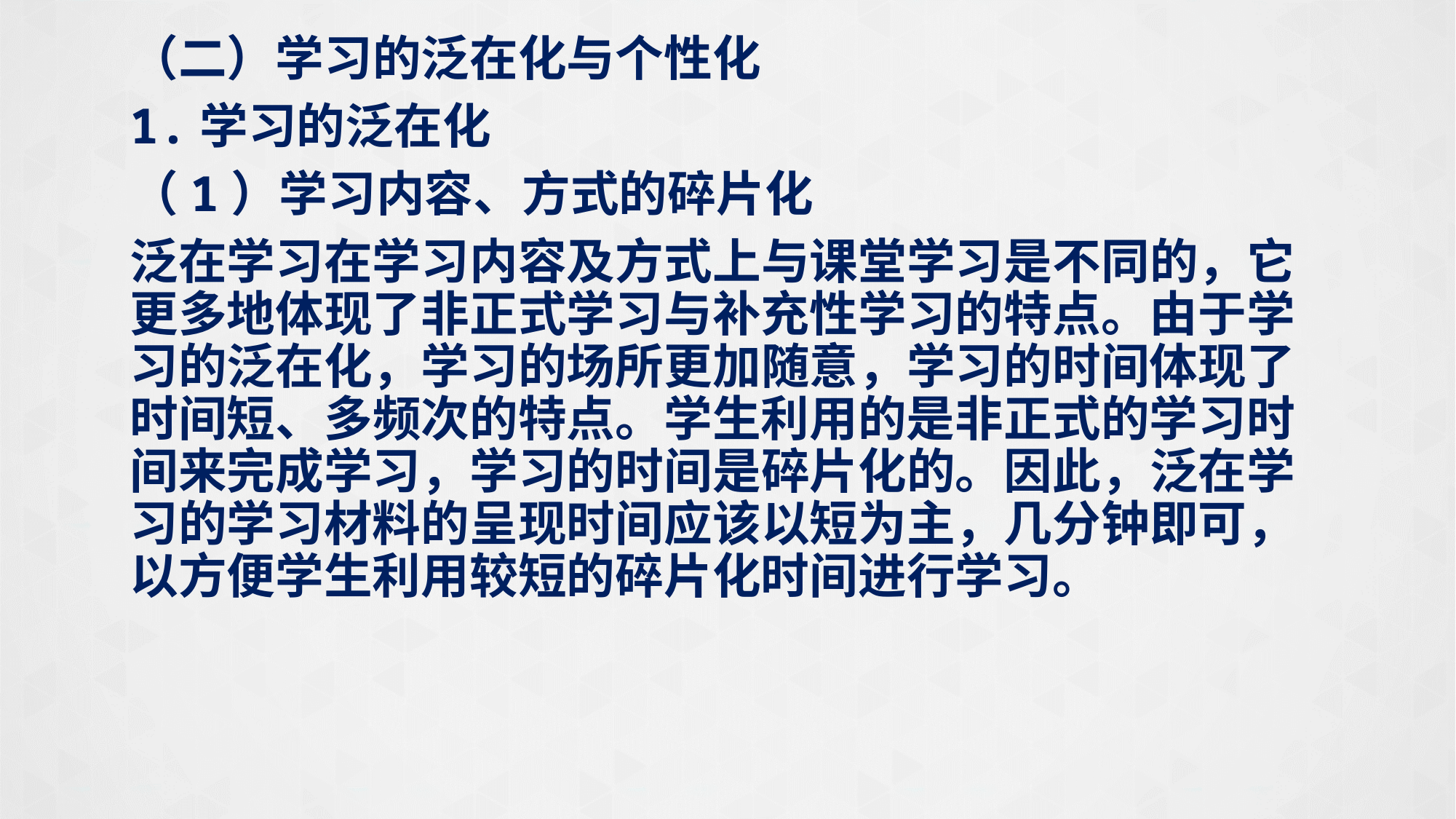

（二）学习的泛在化与个性化
1.学习的泛在化
（1）学习内容、方式的碎片化
泛在学习在学习内容及方式上与课堂学习是不同的，它更多地体现了非正式学习与补充性学习的特点。由于学习的泛在化，学习的场所更加随意，学习的时间体现了时间短、多频次的特点。学生利用的是非正式的学习时间来完成学习，学习的时间是碎片化的。因此，泛在学习的学习材料的呈现时间应该以短为主，几分钟即可，以方便学生利用较短的碎片化时间进行学习。